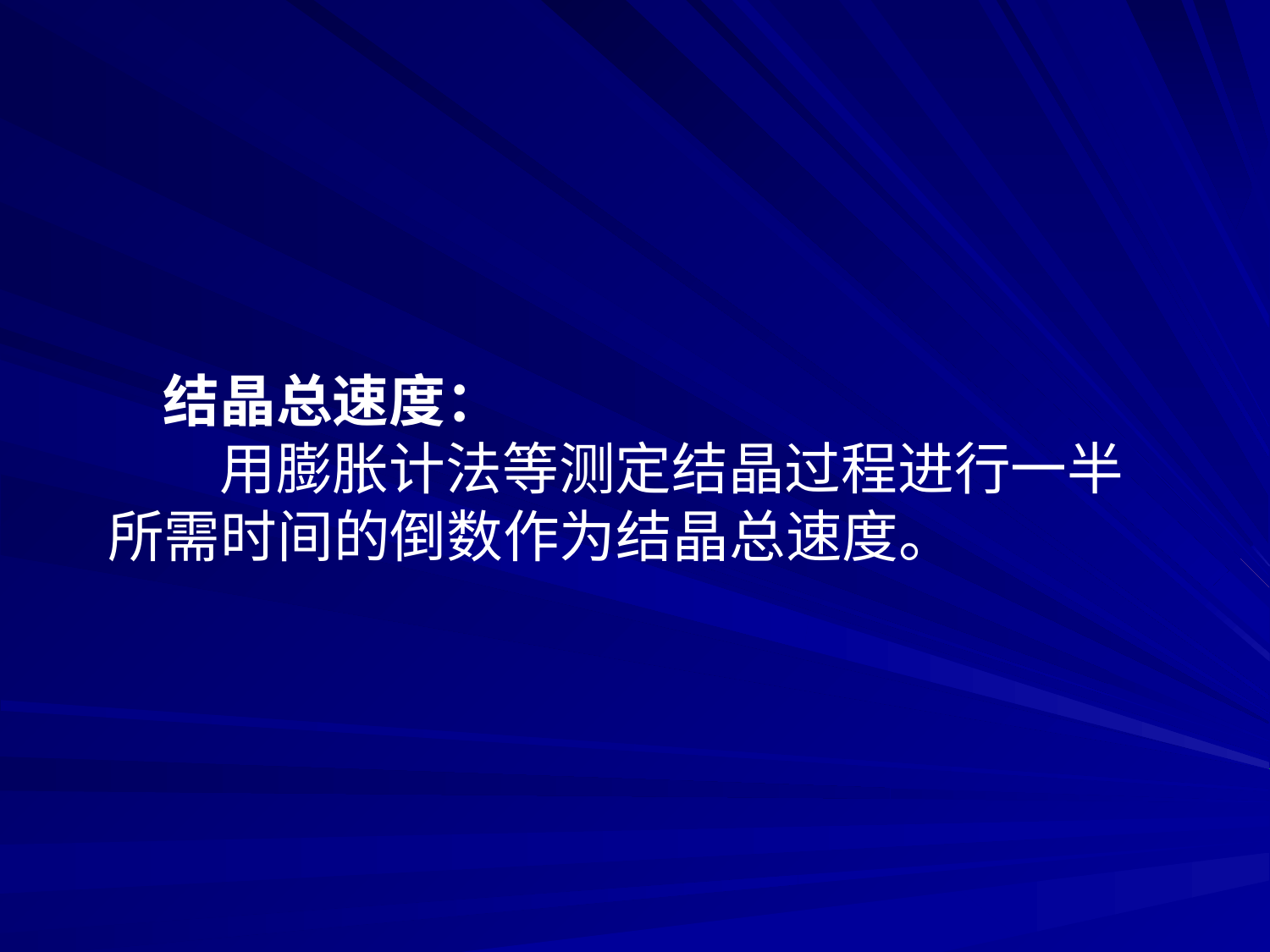

结晶总速度：
　用膨胀计法等测定结晶过程进行一半所需时间的倒数作为结晶总速度。